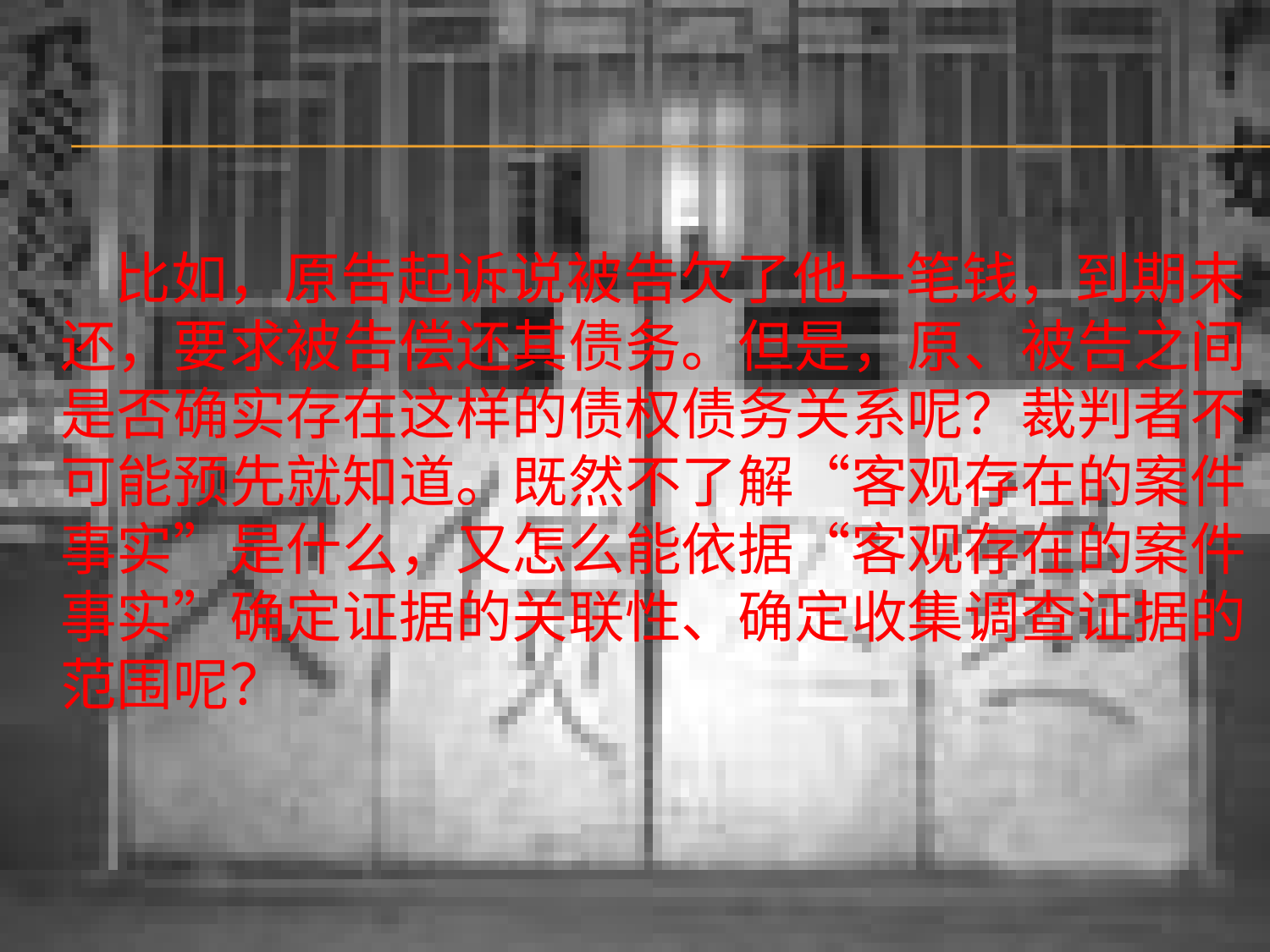

比如，原告起诉说被告欠了他一笔钱，到期未还，要求被告偿还其债务。但是，原、被告之间是否确实存在这样的债权债务关系呢？裁判者不可能预先就知道。既然不了解“客观存在的案件事实”是什么，又怎么能依据“客观存在的案件事实”确定证据的关联性、确定收集调查证据的范围呢？